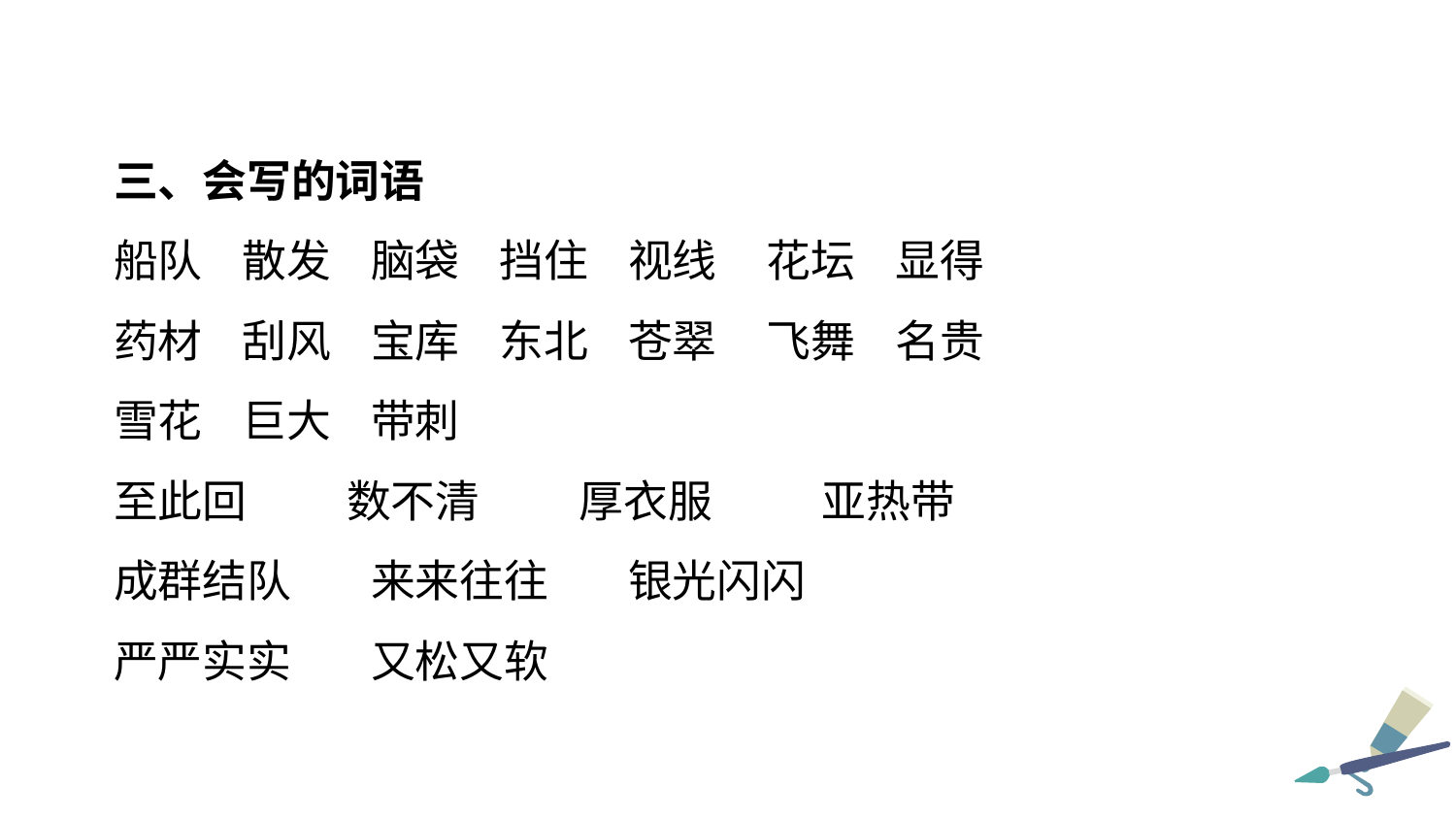

三、会写的词语
船队    散发    脑袋    挡住    视线     花坛    显得
药材    刮风    宝库    东北    苍翠     飞舞    名贵
雪花    巨大    带刺
至此回          数不清          厚衣服           亚热带
成群结队        来来往往        银光闪闪
严严实实        又松又软